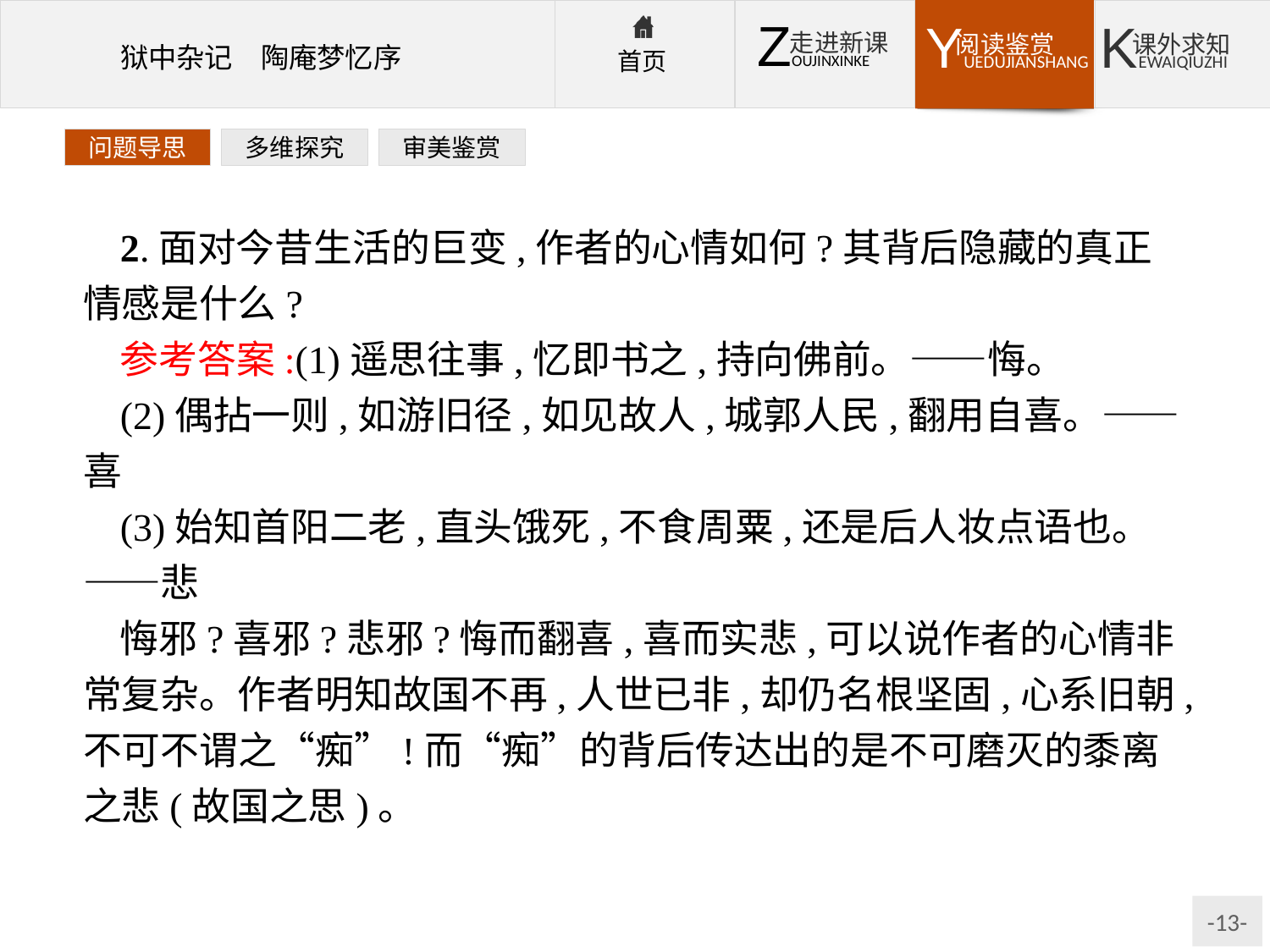

问题导思
多维探究
审美鉴赏
2.面对今昔生活的巨变,作者的心情如何?其背后隐藏的真正情感是什么?
参考答案:(1)遥思往事,忆即书之,持向佛前。——悔。
(2)偶拈一则,如游旧径,如见故人,城郭人民,翻用自喜。——喜
(3)始知首阳二老,直头饿死,不食周粟,还是后人妆点语也。——悲
悔邪?喜邪?悲邪?悔而翻喜,喜而实悲,可以说作者的心情非常复杂。作者明知故国不再,人世已非,却仍名根坚固,心系旧朝,不可不谓之“痴”!而“痴”的背后传达出的是不可磨灭的黍离之悲(故国之思)。